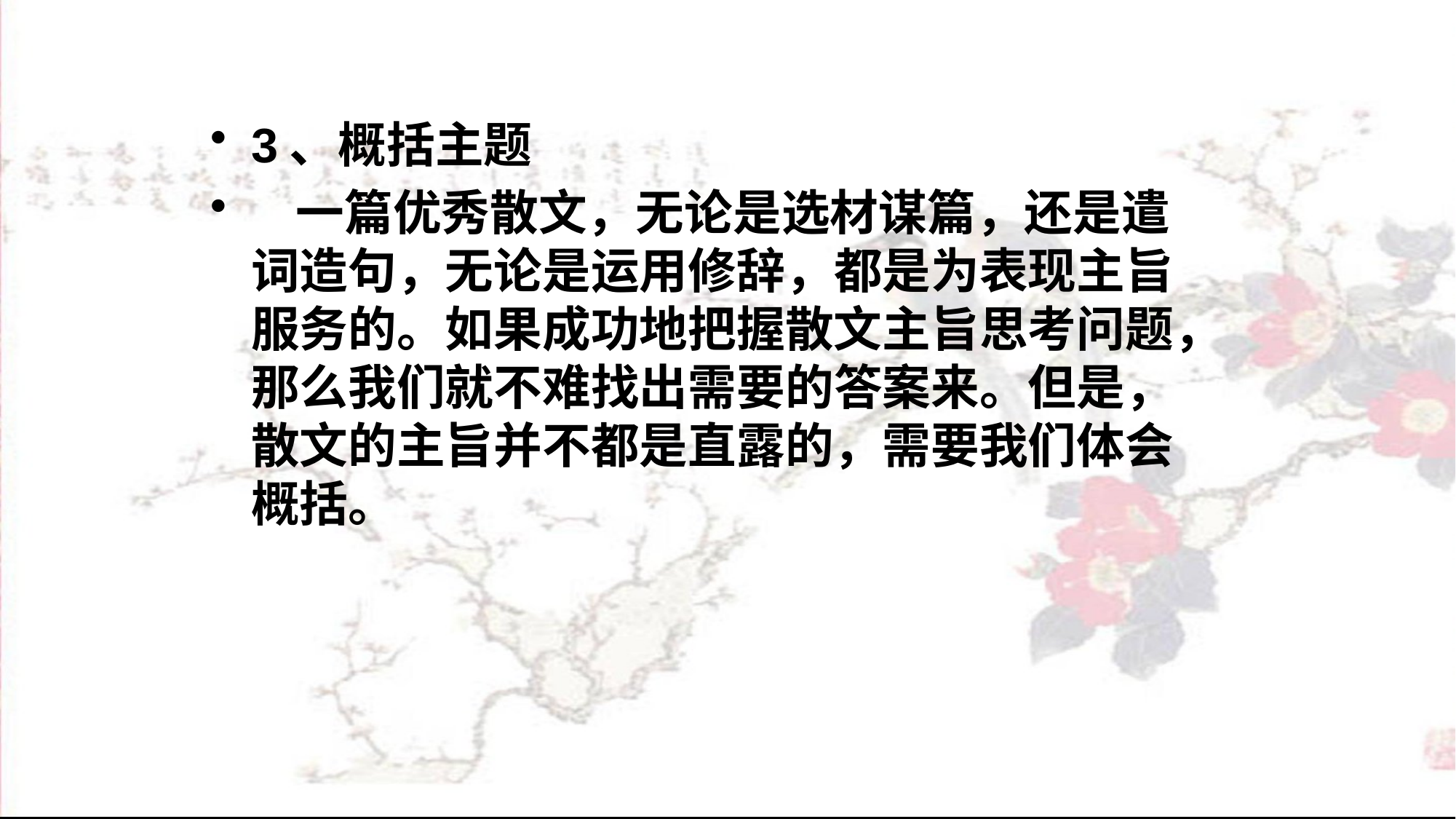

3、概括主题
   一篇优秀散文，无论是选材谋篇，还是遣词造句，无论是运用修辞，都是为表现主旨服务的。如果成功地把握散文主旨思考问题，那么我们就不难找出需要的答案来。但是，散文的主旨并不都是直露的，需要我们体会概括。